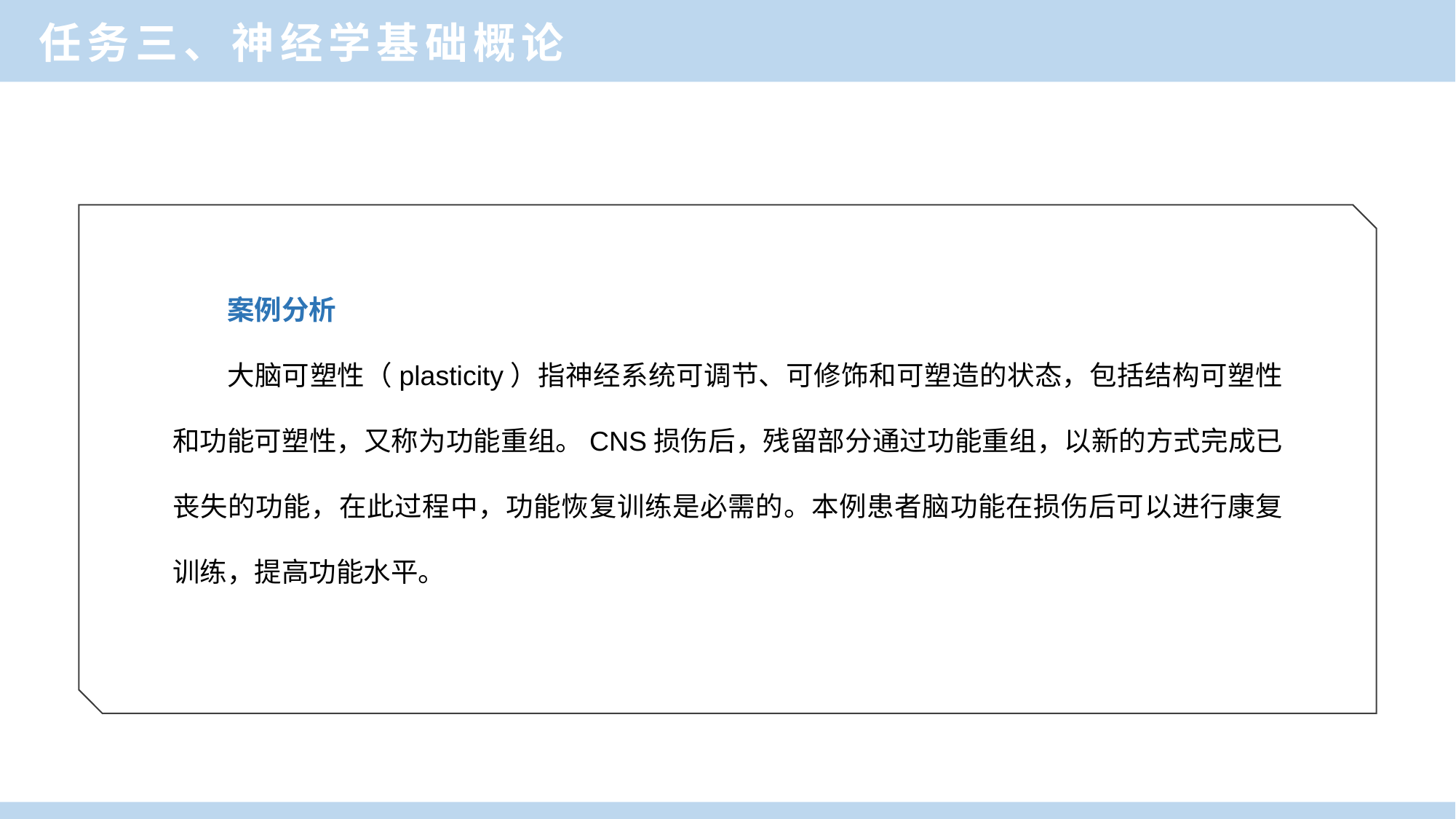

任务三、神经学基础概论

案例分析
大脑可塑性（plasticity）指神经系统可调节、可修饰和可塑造的状态，包括结构可塑性和功能可塑性，又称为功能重组。CNS损伤后，残留部分通过功能重组，以新的方式完成已丧失的功能，在此过程中，功能恢复训练是必需的。本例患者脑功能在损伤后可以进行康复训练，提高功能水平。